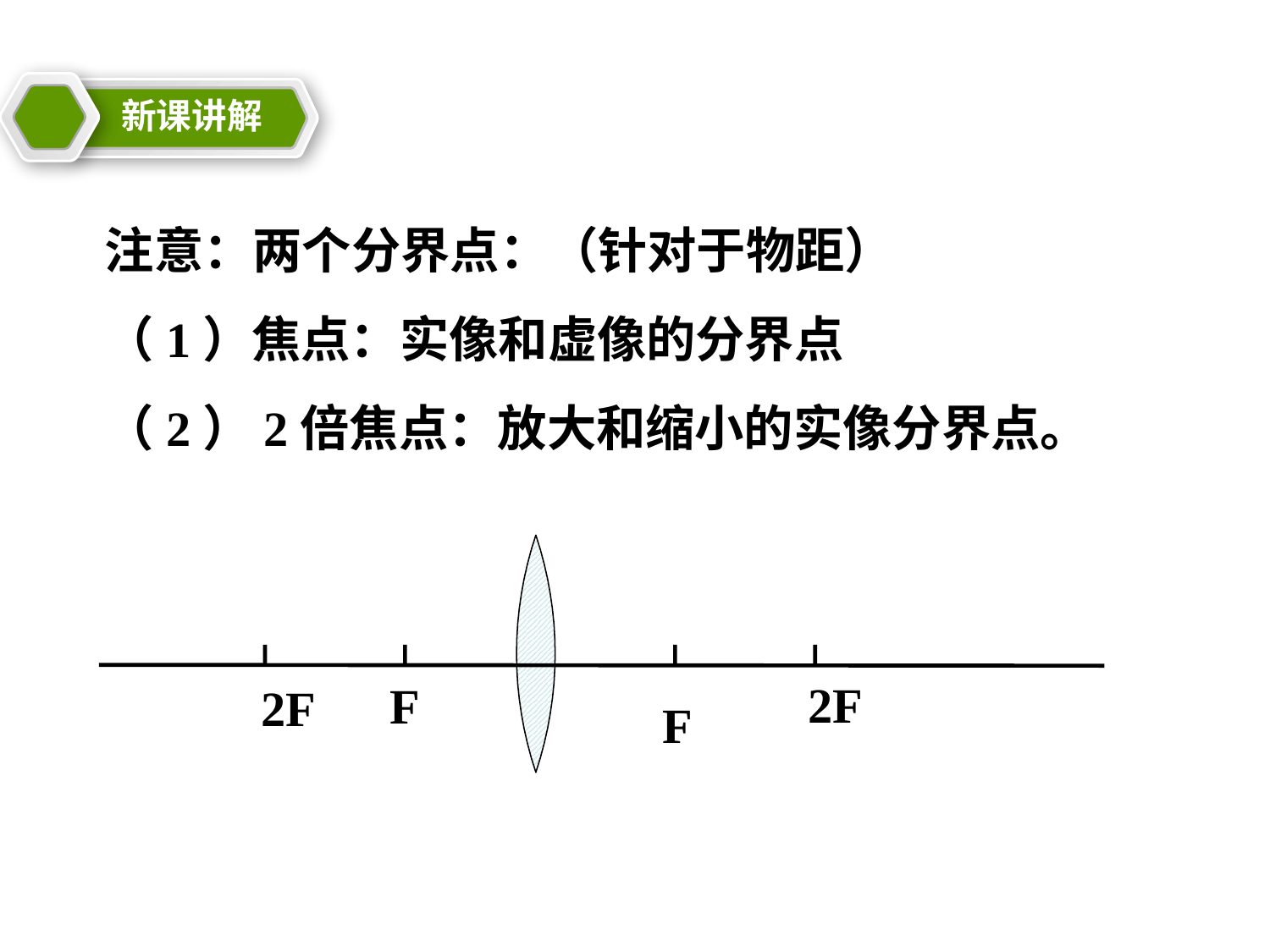

新课讲解
注意：两个分界点：（针对于物距）
（1）焦点：实像和虚像的分界点
（2）2倍焦点：放大和缩小的实像分界点。

2F
F
2F
F